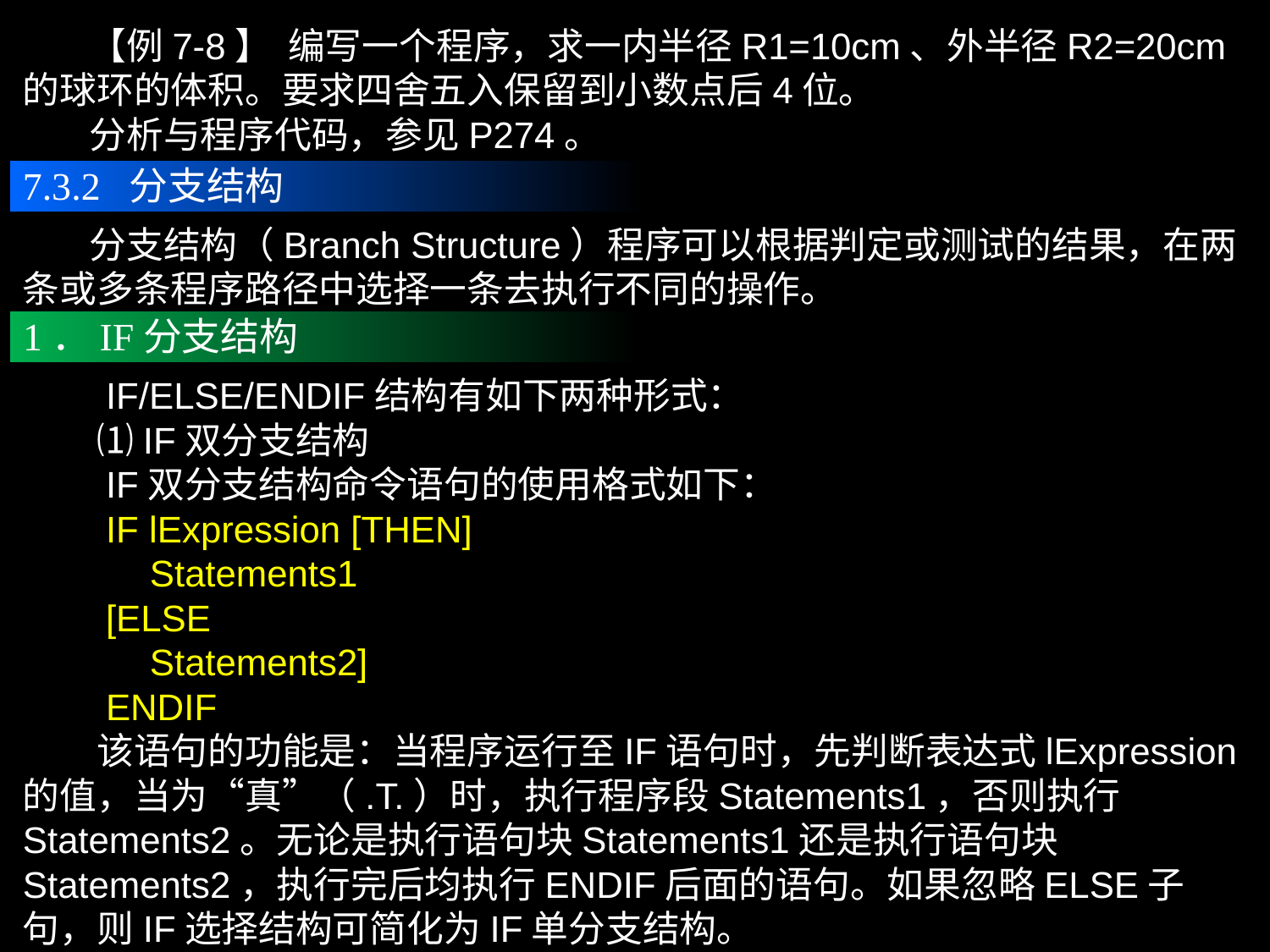

【例7-8】  编写一个程序，求一内半径R1=10cm、外半径R2=20cm的球环的体积。要求四舍五入保留到小数点后4位。
       分析与程序代码，参见P274。
7.3.2  分支结构
       分支结构（Branch Structure）程序可以根据判定或测试的结果，在两条或多条程序路径中选择一条去执行不同的操作。
1．IF分支结构
　　IF/ELSE/ENDIF结构有如下两种形式：
　　⑴IF双分支结构
　　IF双分支结构命令语句的使用格式如下：
　　IF lExpression [THEN]
	Statements1
　　[ELSE
	Statements2]
　　ENDIF
　　该语句的功能是：当程序运行至IF语句时，先判断表达式lExpression的值，当为“真”（.T.）时，执行程序段Statements1，否则执行Statements2。无论是执行语句块Statements1还是执行语句块Statements2，执行完后均执行ENDIF后面的语句。如果忽略ELSE子句，则IF选择结构可简化为IF单分支结构。